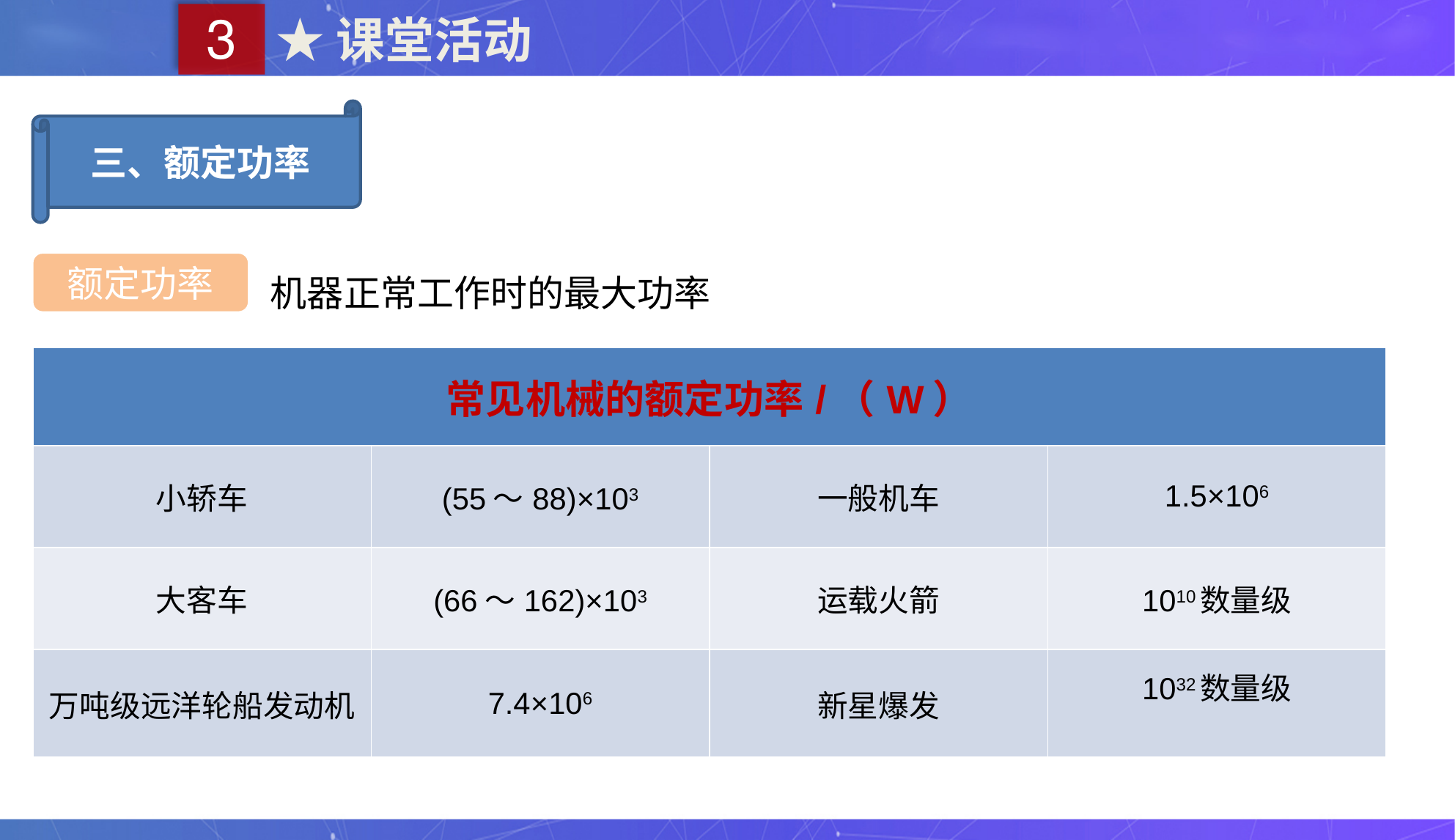

3
★课堂活动
三、额定功率
机器正常工作时的最大功率
额定功率
| 常见机械的额定功率/（W） |  |  |  |
| --- | --- | --- | --- |
| 小轿车 | (55～88)×103 | 一般机车 | 1.5×106 |
| 大客车 | (66～162)×103 | 运载火箭 | 1010数量级 |
| 万吨级远洋轮船发动机 | 7.4×106 | 新星爆发 | 1032数量级 |